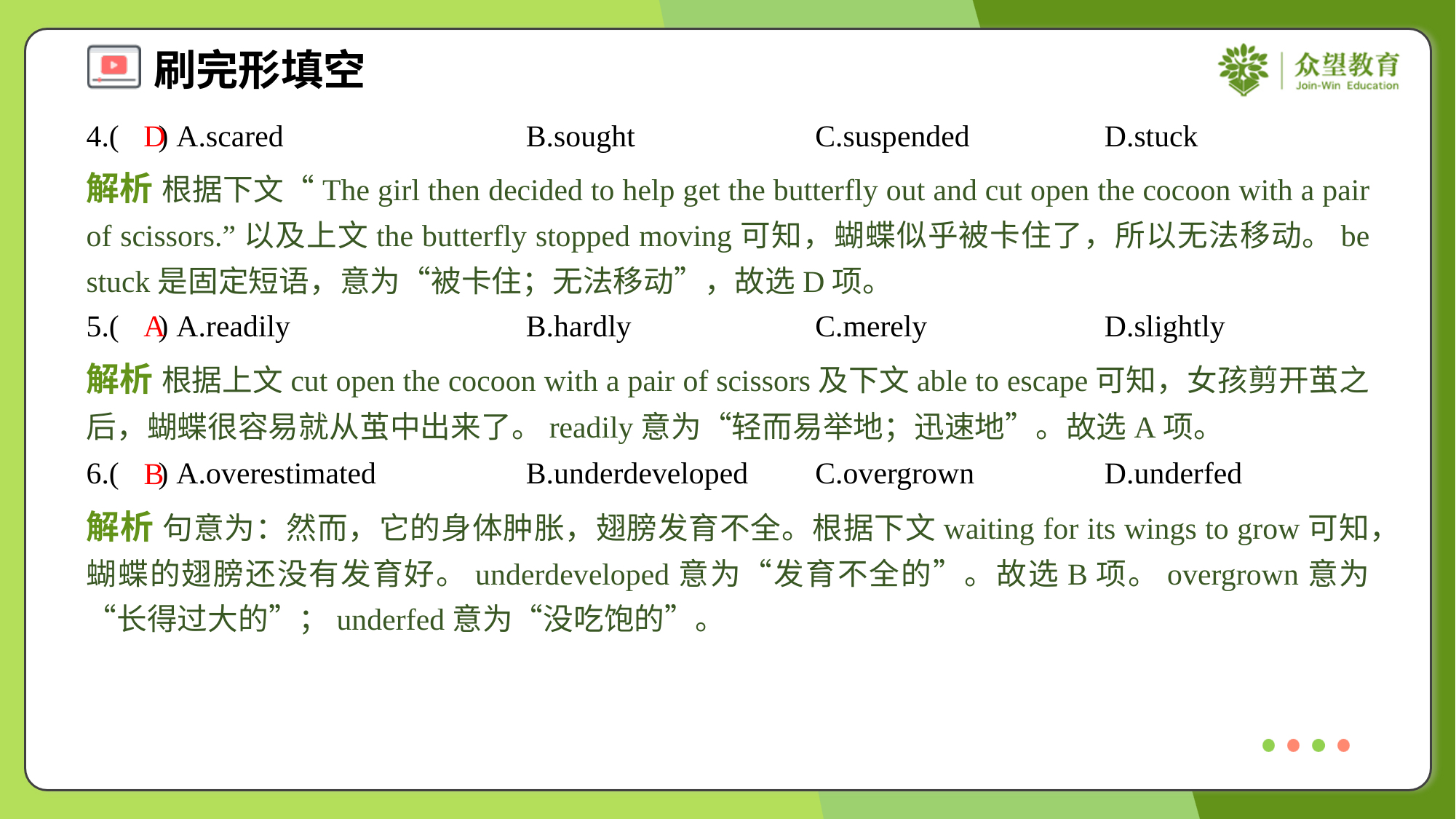

4.(     ) A.scared	B.sought	C.suspended	D.stuck
D
解析 根据下文“The girl then decided to help get the butterfly out and cut open the cocoon with a pair of scissors.”以及上文the butterfly stopped moving可知，蝴蝶似乎被卡住了，所以无法移动。be stuck是固定短语，意为“被卡住；无法移动”，故选D项。
5.(     ) A.readily	B.hardly	C.merely	D.slightly
A
解析 根据上文cut open the cocoon with a pair of scissors及下文able to escape可知，女孩剪开茧之后，蝴蝶很容易就从茧中出来了。readily意为“轻而易举地；迅速地”。故选A项。
6.(     ) A.overestimated	B.underdeveloped	C.overgrown	D.underfed
B
解析 句意为：然而，它的身体肿胀，翅膀发育不全。根据下文waiting for its wings to grow可知，蝴蝶的翅膀还没有发育好。underdeveloped意为“发育不全的”。故选B项。overgrown意为“长得过大的”；underfed意为“没吃饱的”。